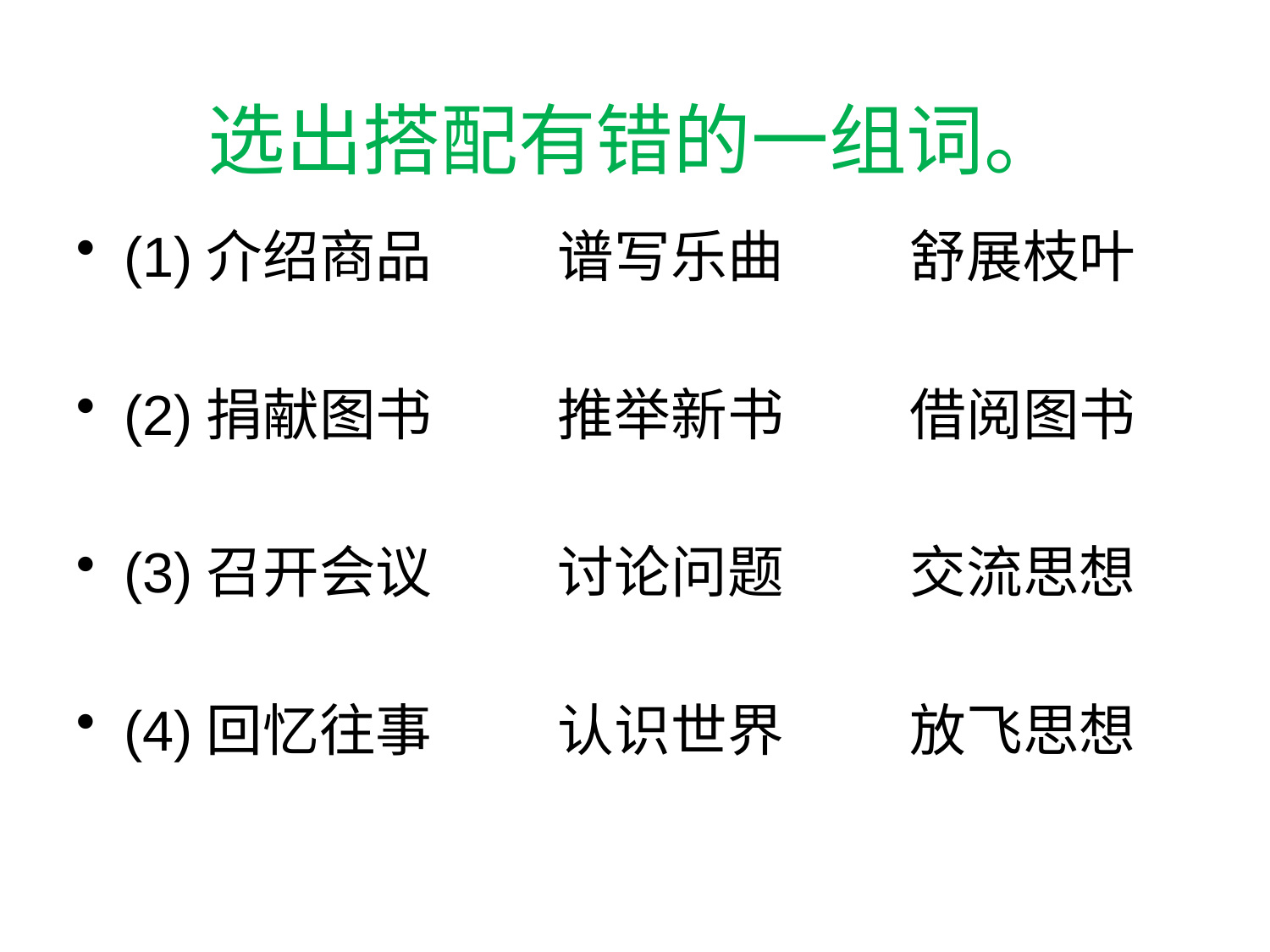

# 选出搭配有错的一组词。
(1)介绍商品　　 谱写乐曲　　 舒展枝叶

(2)捐献图书　　 推举新书　　 借阅图书

(3)召开会议　　 讨论问题　　 交流思想

(4)回忆往事　　 认识世界　　 放飞思想